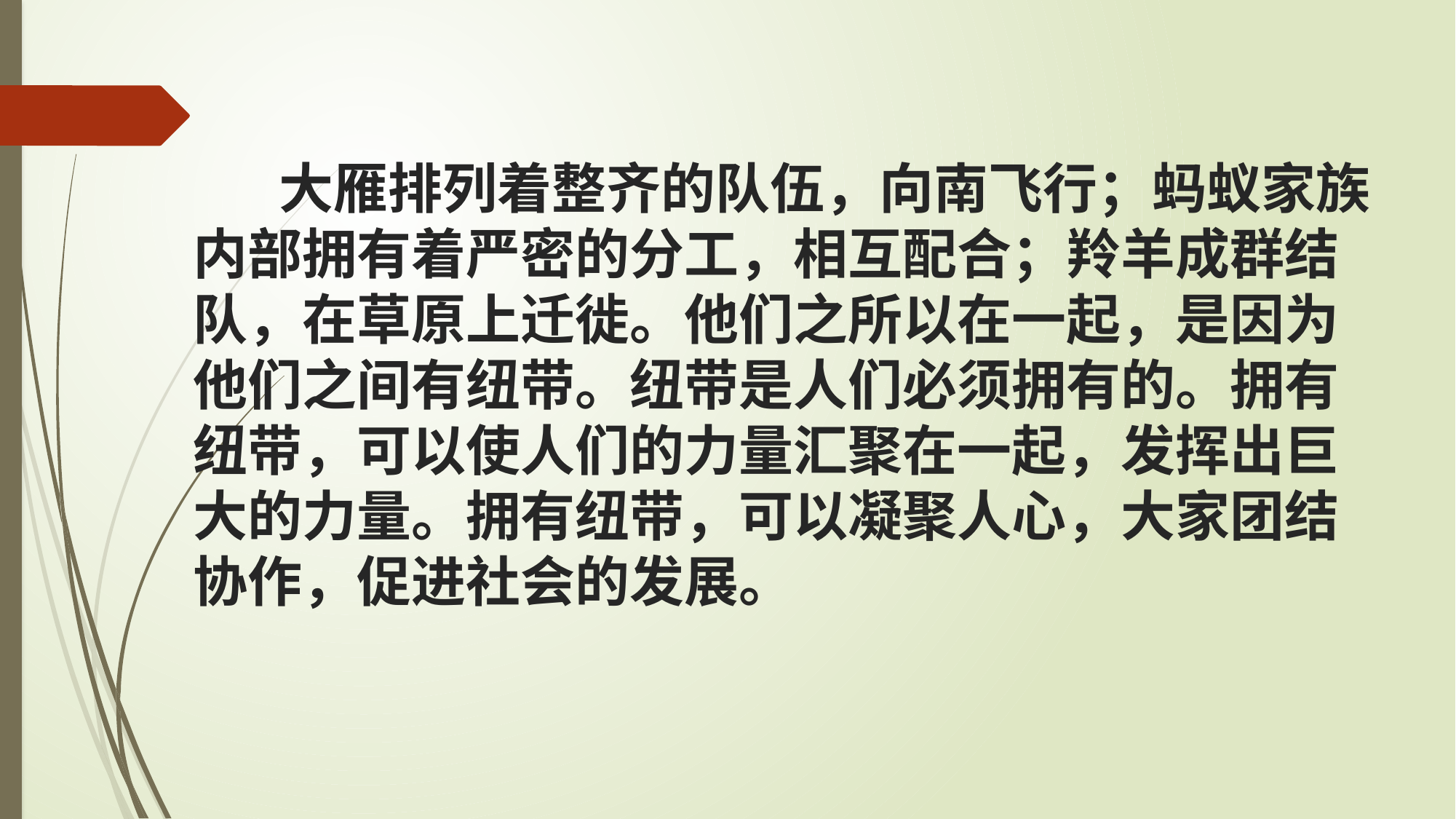

# 大雁排列着整齐的队伍，向南飞行；蚂蚁家族内部拥有着严密的分工，相互配合；羚羊成群结队，在草原上迁徙。他们之所以在一起，是因为他们之间有纽带。纽带是人们必须拥有的。拥有纽带，可以使人们的力量汇聚在一起，发挥出巨大的力量。拥有纽带，可以凝聚人心，大家团结协作，促进社会的发展。